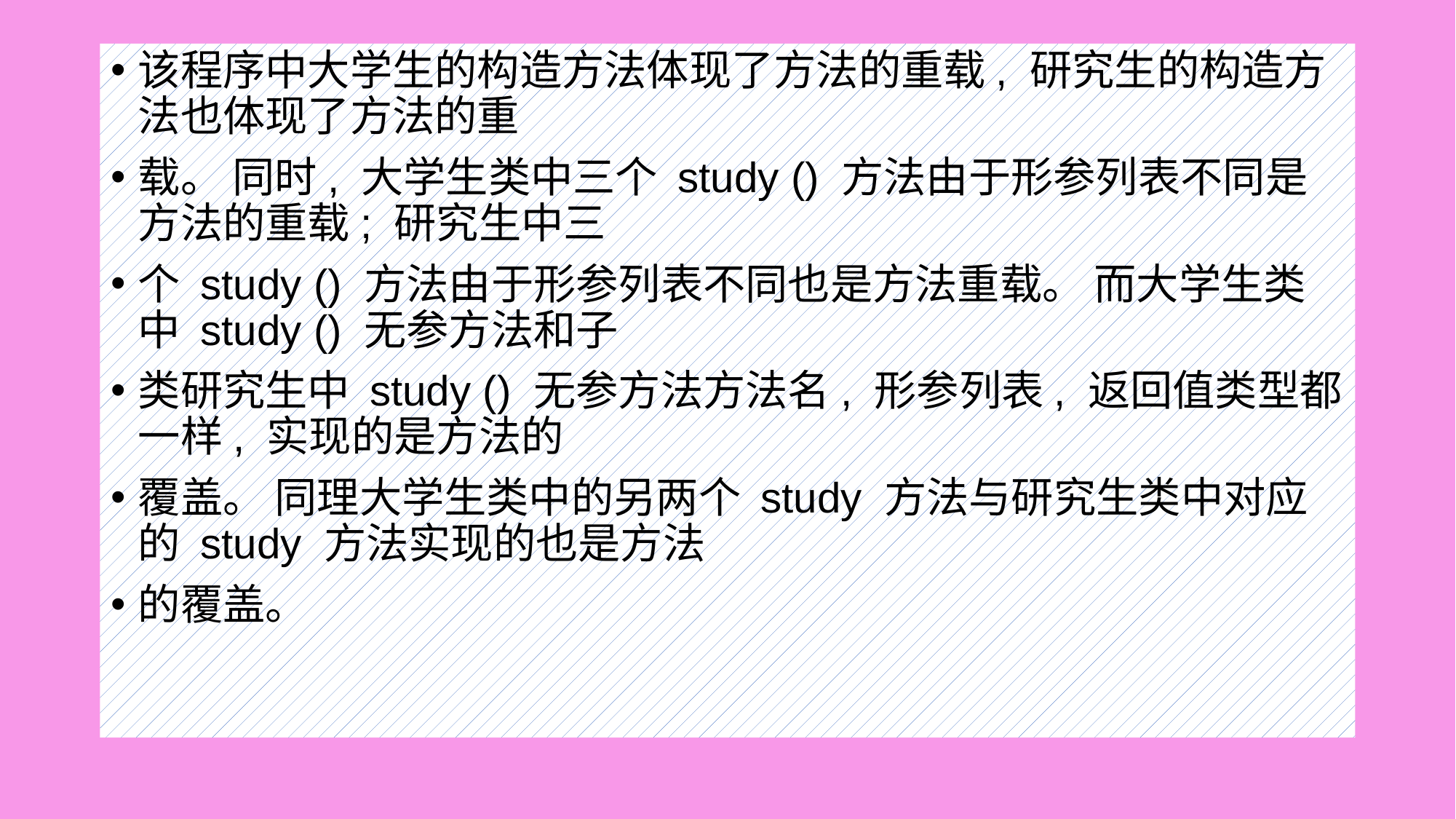

#
该程序中大学生的构造方法体现了方法的重载, 研究生的构造方法也体现了方法的重
载。 同时, 大学生类中三个 study () 方法由于形参列表不同是方法的重载; 研究生中三
个 study () 方法由于形参列表不同也是方法重载。 而大学生类中 study () 无参方法和子
类研究生中 study () 无参方法方法名, 形参列表, 返回值类型都一样, 实现的是方法的
覆盖。 同理大学生类中的另两个 study 方法与研究生类中对应的 study 方法实现的也是方法
的覆盖。